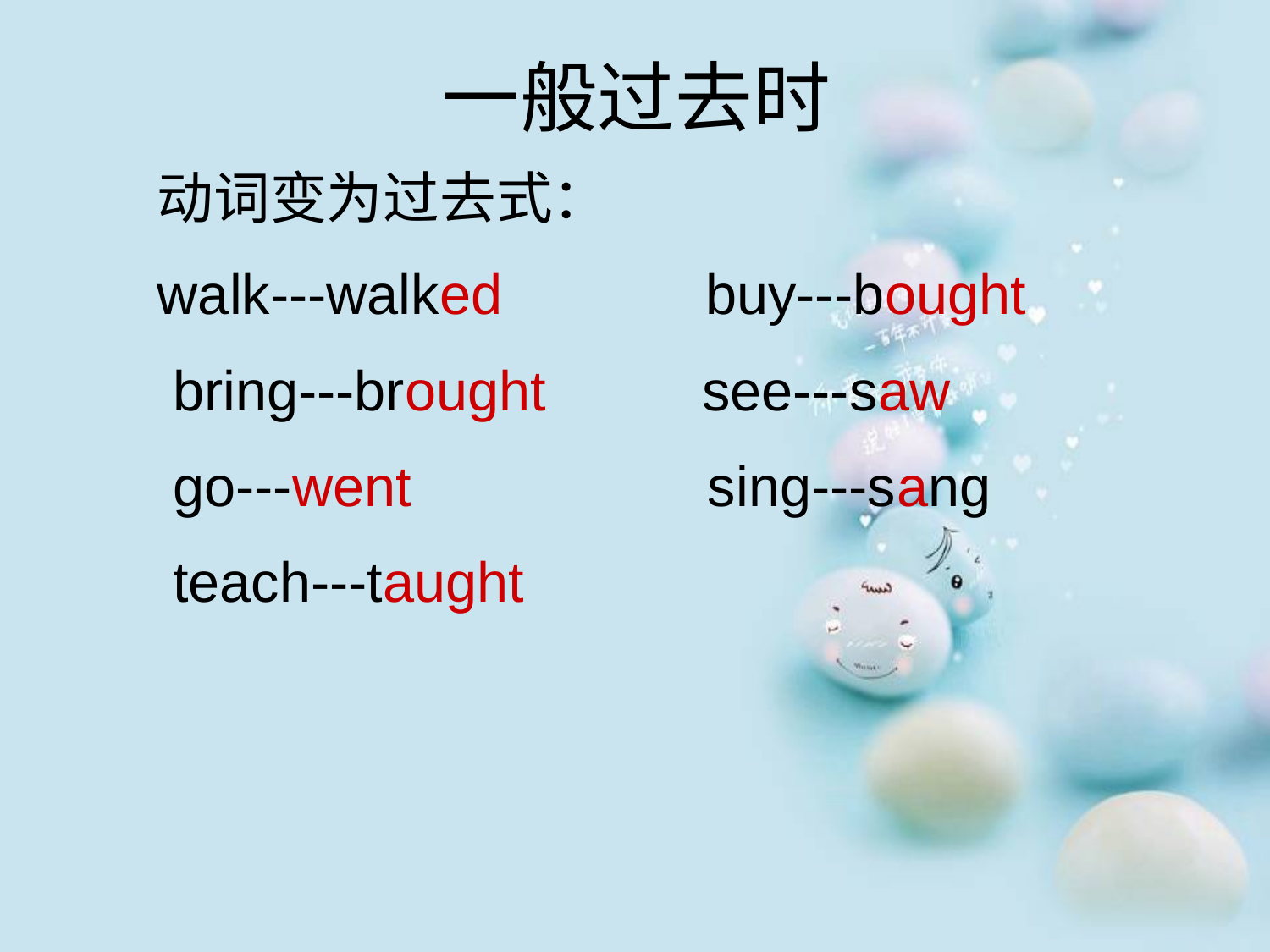

# 一般过去时
动词变为过去式：
walk---walked             buy---bought
 bring---brought          see---saw
 go---went                   sing---sang
 teach---taught